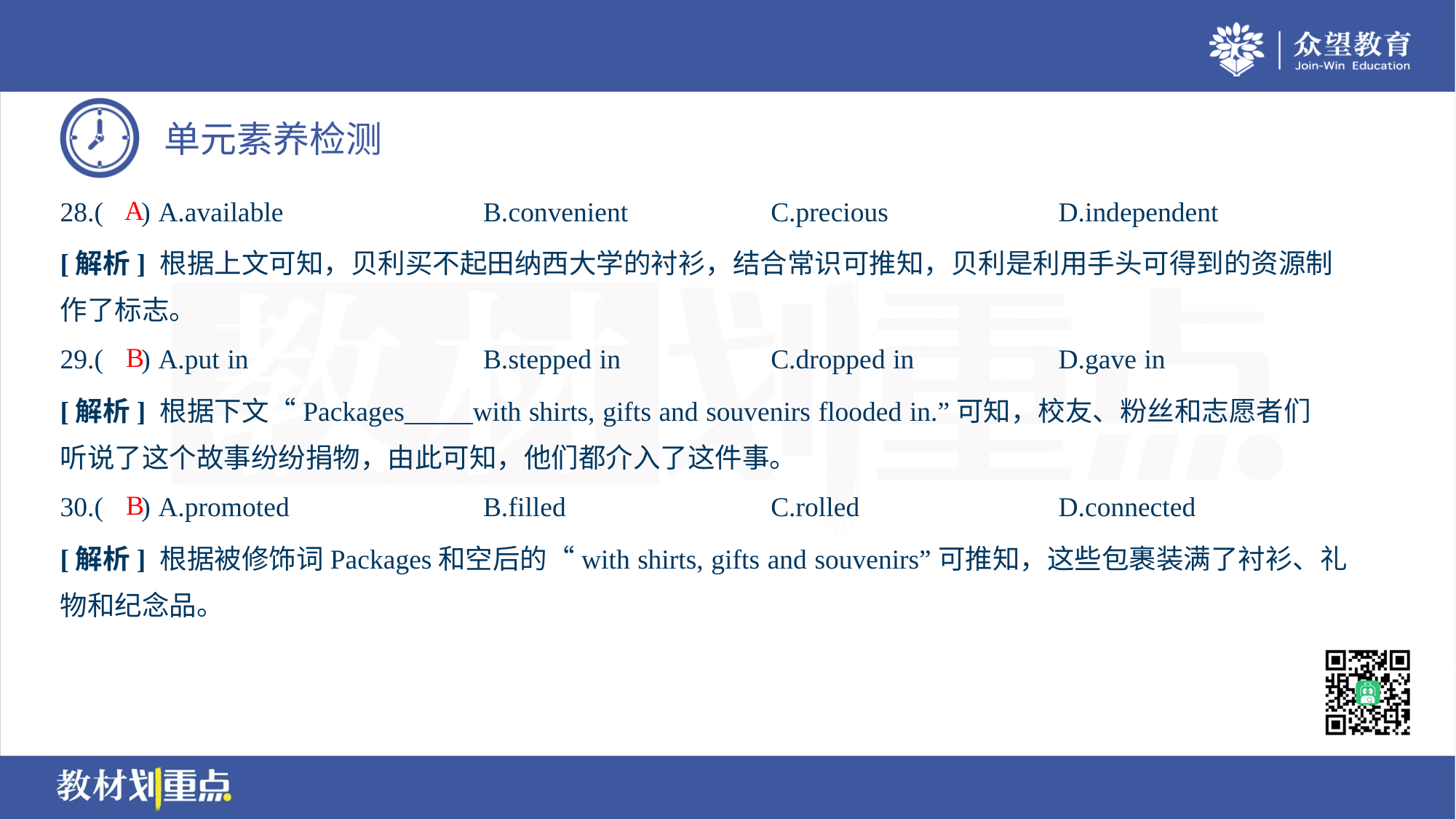

A
28.(     ) A.available	B.convenient	C.precious	D.independent
[解析] 根据上文可知，贝利买不起田纳西大学的衬衫，结合常识可推知，贝利是利用手头可得到的资源制
作了标志。
B
29.(     ) A.put in	B.stepped in	C.dropped in	D.gave in
[解析] 根据下文“Packages_____with shirts, gifts and souvenirs flooded in.”可知，校友、粉丝和志愿者们
听说了这个故事纷纷捐物，由此可知，他们都介入了这件事。
B
30.(     ) A.promoted	B.filled	C.rolled	D.connected
[解析] 根据被修饰词Packages和空后的“with shirts, gifts and souvenirs”可推知，这些包裹装满了衬衫、礼
物和纪念品。